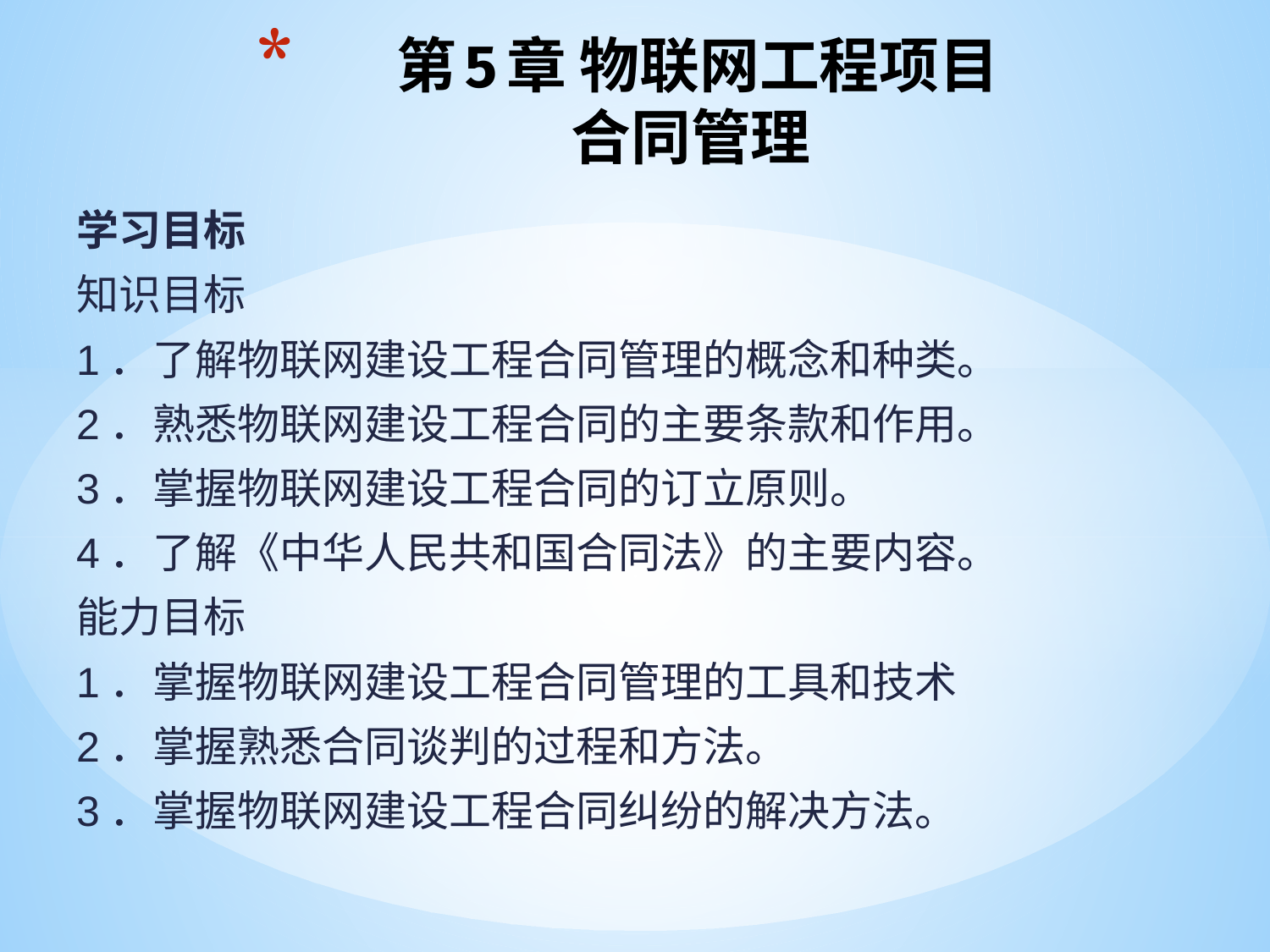

# 第5章 物联网工程项目 合同管理
学习目标
知识目标
1．了解物联网建设工程合同管理的概念和种类。
2．熟悉物联网建设工程合同的主要条款和作用。
3．掌握物联网建设工程合同的订立原则。
4．了解《中华人民共和国合同法》的主要内容。
能力目标
1．掌握物联网建设工程合同管理的工具和技术
2．掌握熟悉合同谈判的过程和方法。
3．掌握物联网建设工程合同纠纷的解决方法。